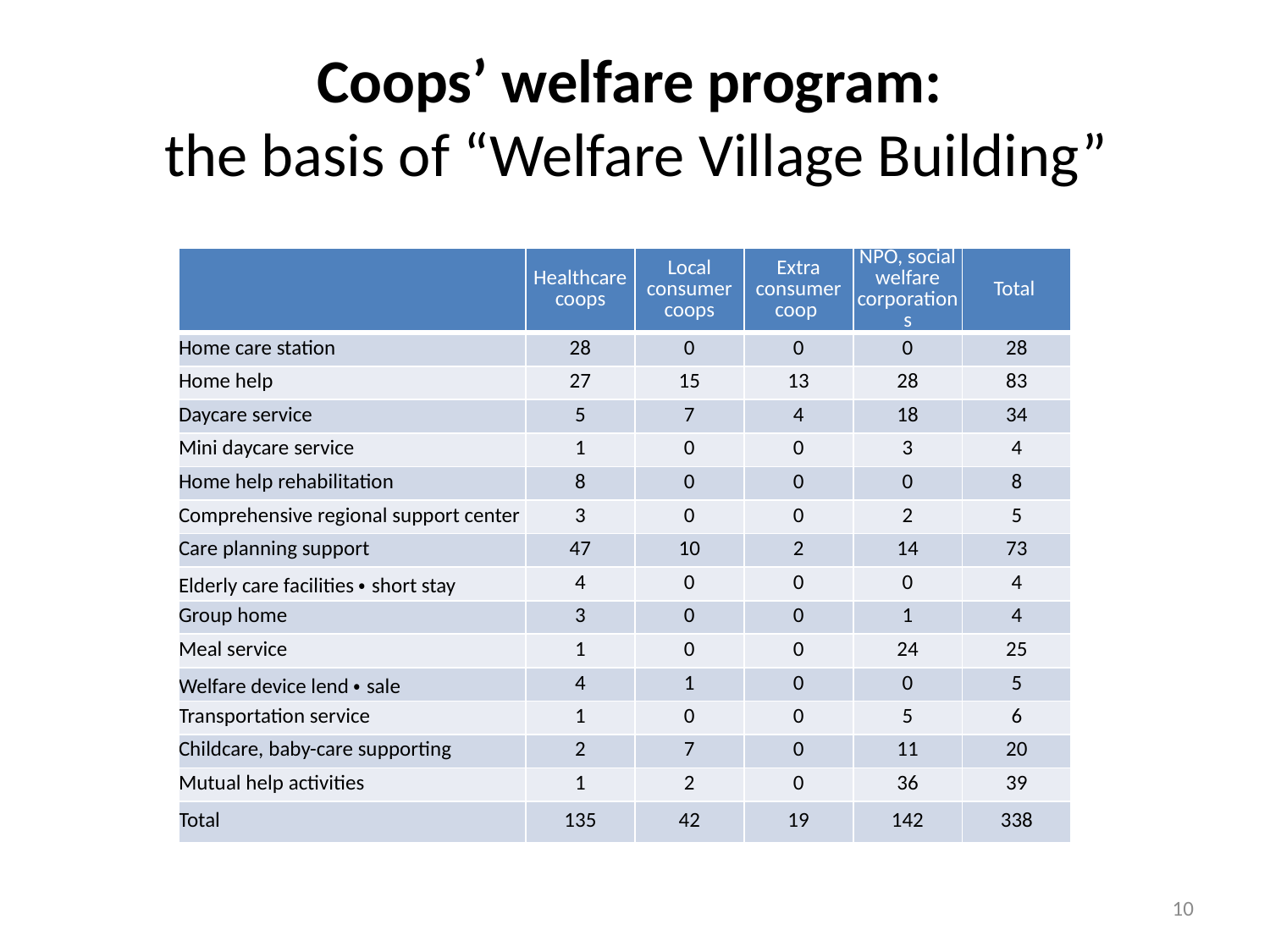

# Coops’ welfare program: the basis of “Welfare Village Building”
|  | Healthcare coops | Local consumer coops | Extra consumer coop | NPO, social welfare corporations | Total |
| --- | --- | --- | --- | --- | --- |
| Home care station | 28 | 0 | 0 | 0 | 28 |
| Home help | 27 | 15 | 13 | 28 | 83 |
| Daycare service | 5 | 7 | 4 | 18 | 34 |
| Mini daycare service | 1 | 0 | 0 | 3 | 4 |
| Home help rehabilitation | 8 | 0 | 0 | 0 | 8 |
| Comprehensive regional support center | 3 | 0 | 0 | 2 | 5 |
| Care planning support | 47 | 10 | 2 | 14 | 73 |
| Elderly care facilities・short stay | 4 | 0 | 0 | 0 | 4 |
| Group home | 3 | 0 | 0 | 1 | 4 |
| Meal service | 1 | 0 | 0 | 24 | 25 |
| Welfare device lend・sale | 4 | 1 | 0 | 0 | 5 |
| Transportation service | 1 | 0 | 0 | 5 | 6 |
| Childcare, baby-care supporting | 2 | 7 | 0 | 11 | 20 |
| Mutual help activities | 1 | 2 | 0 | 36 | 39 |
| Total | 135 | 42 | 19 | 142 | 338 |
10